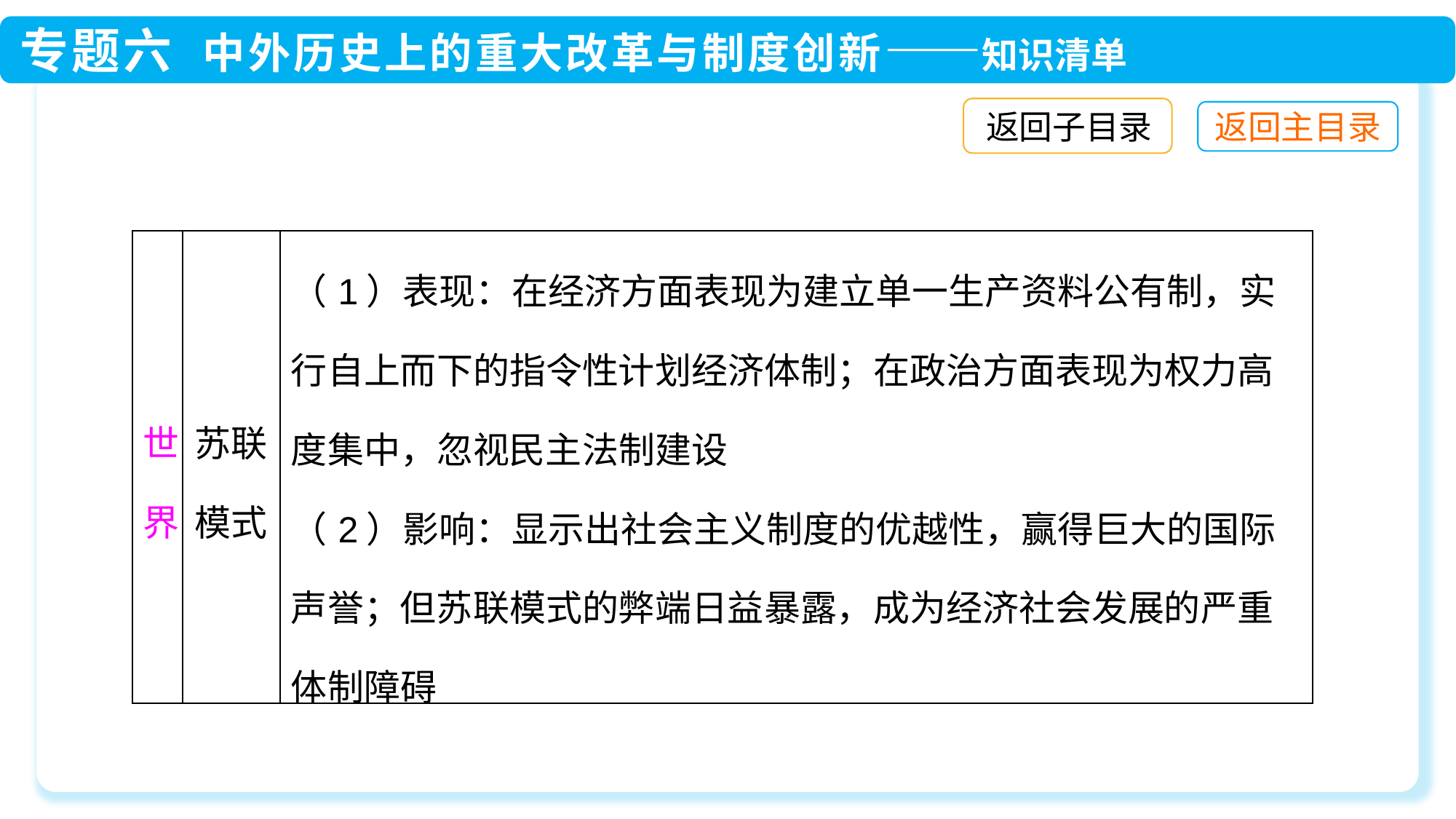

返回子目录
| 世界 | 苏联模式 | （1）表现：在经济方面表现为建立单一生产资料公有制，实行自上而下的指令性计划经济体制；在政治方面表现为权力高度集中，忽视民主法制建设 （2）影响：显示出社会主义制度的优越性，赢得巨大的国际声誉；但苏联模式的弊端日益暴露，成为经济社会发展的严重体制障碍 |
| --- | --- | --- |